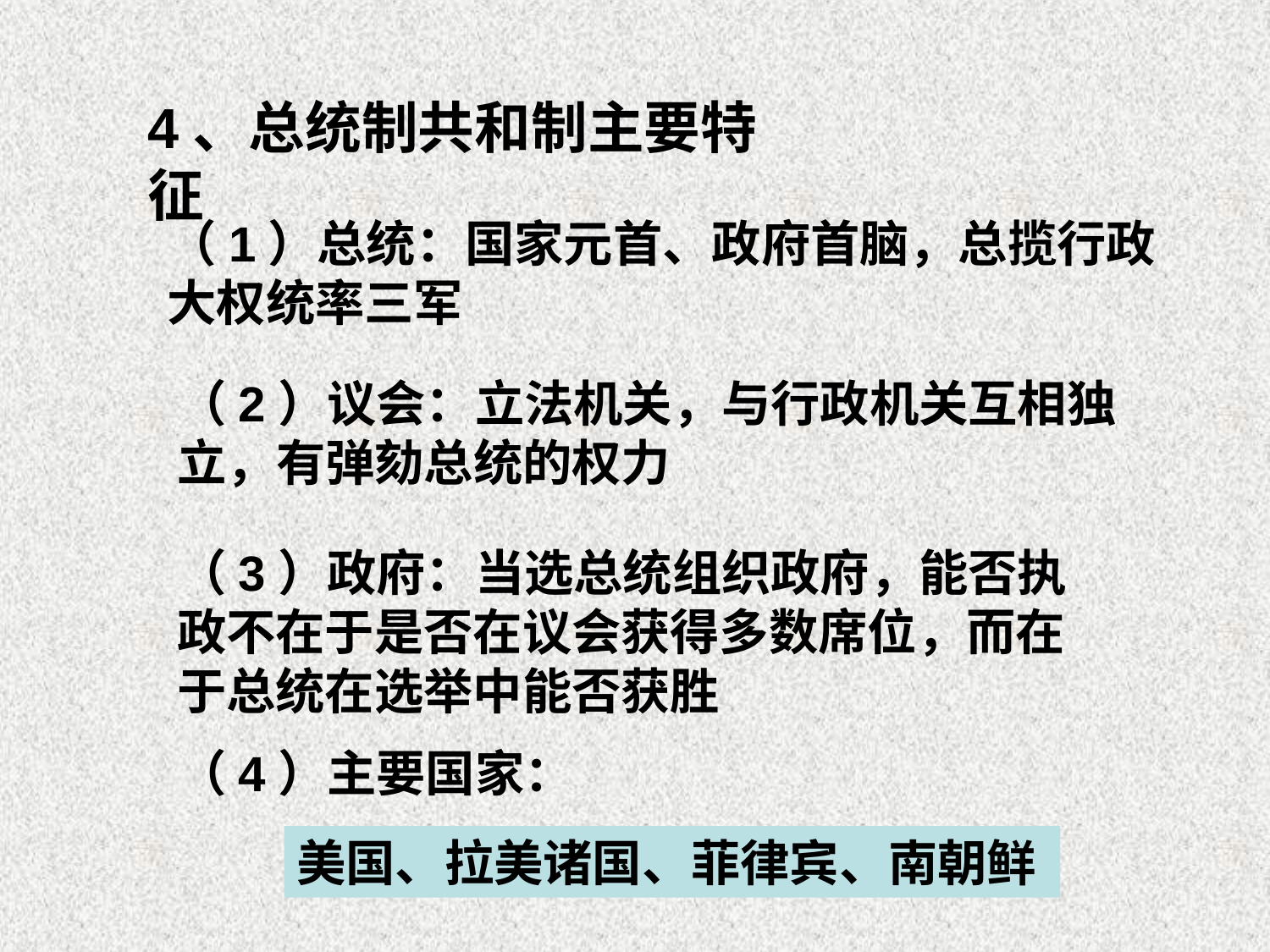

4、总统制共和制主要特征
（1）总统：国家元首、政府首脑，总揽行政大权统率三军

（2）议会：立法机关，与行政机关互相独立，有弹劾总统的权力
（3）政府：当选总统组织政府，能否执政不在于是否在议会获得多数席位，而在于总统在选举中能否获胜
（4）主要国家：

美国、拉美诸国、菲律宾、南朝鲜